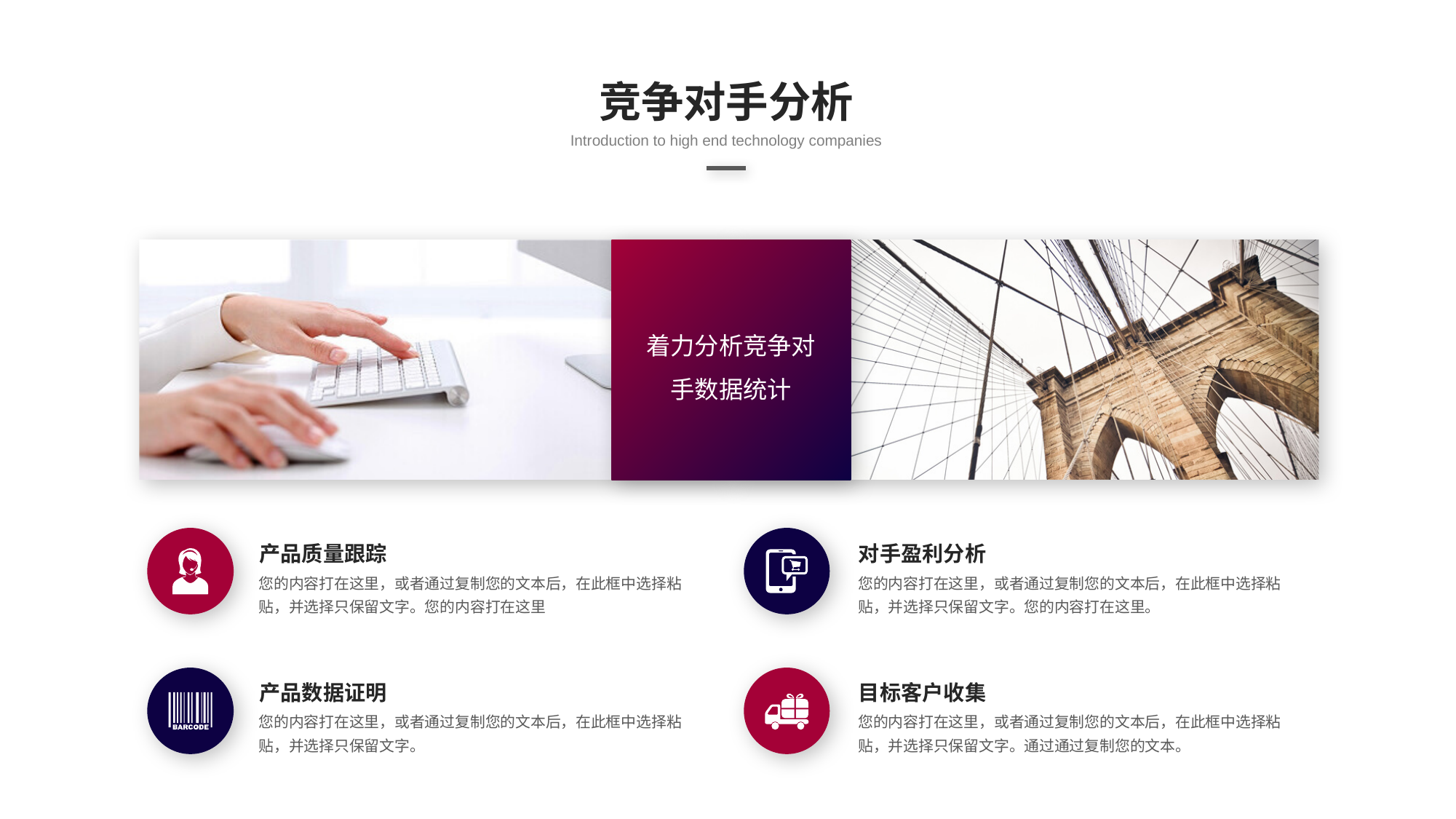

竞争对手分析
Introduction to high end technology companies

着力分析竞争对手数据统计

产品质量跟踪

对手盈利分析

您的内容打在这里，或者通过复制您的文本后，在此框中选择粘贴，并选择只保留文字。您的内容打在这里
您的内容打在这里，或者通过复制您的文本后，在此框中选择粘贴，并选择只保留文字。您的内容打在这里。
产品数据证明
目标客户收集

您的内容打在这里，或者通过复制您的文本后，在此框中选择粘贴，并选择只保留文字。
您的内容打在这里，或者通过复制您的文本后，在此框中选择粘贴，并选择只保留文字。通过通过复制您的文本。